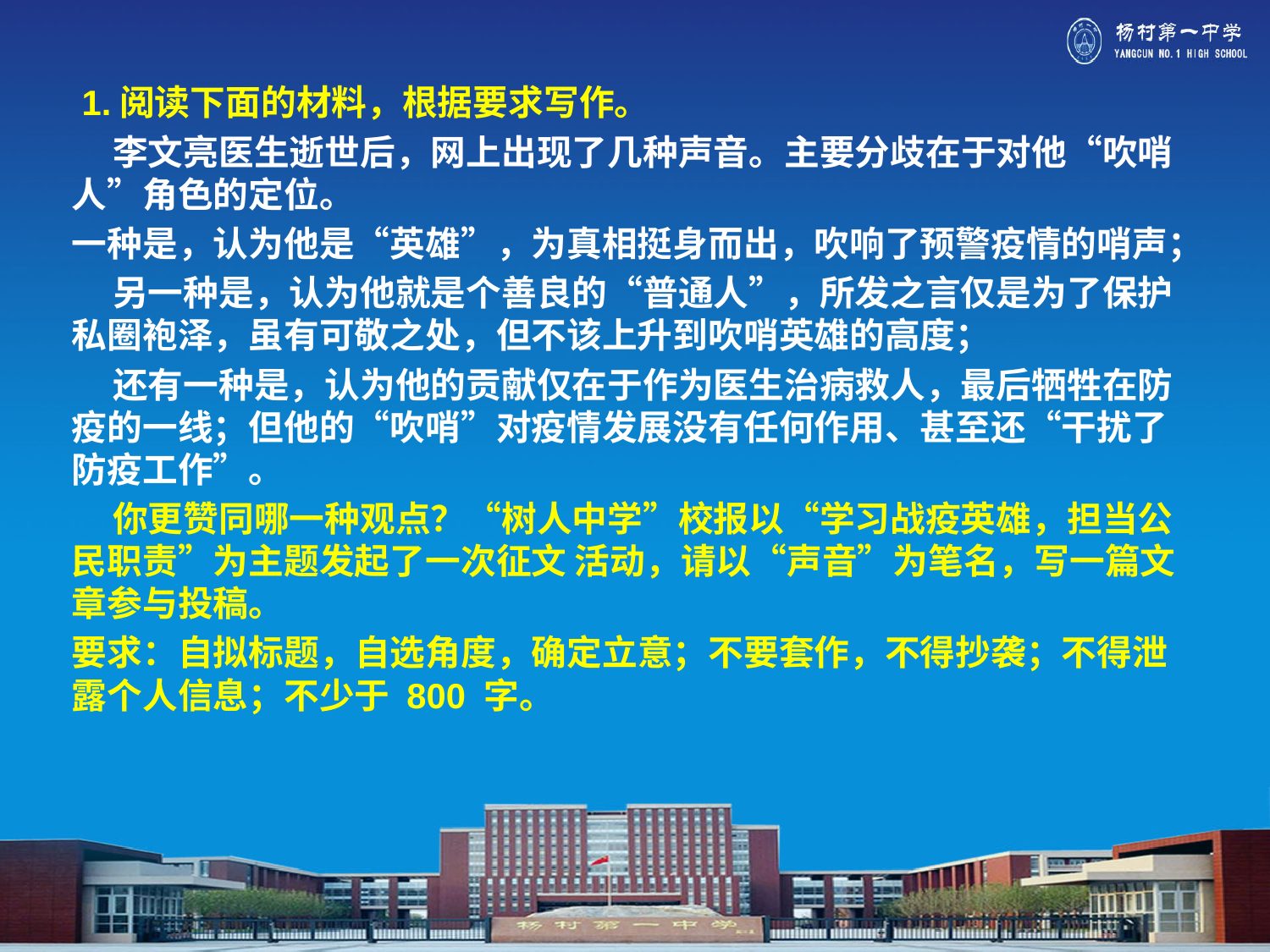

1.阅读下面的材料，根据要求写作。
    李文亮医生逝世后，网上出现了几种声音。主要分歧在于对他“吹哨人”角色的定位。
一种是，认为他是“英雄”，为真相挺身而出，吹响了预警疫情的哨声；
    另一种是，认为他就是个善良的“普通人”，所发之言仅是为了保护私圈袍泽，虽有可敬之处，但不该上升到吹哨英雄的高度；
    还有一种是，认为他的贡献仅在于作为医生治病救人，最后牺牲在防疫的一线；但他的“吹哨”对疫情发展没有任何作用、甚至还“干扰了防疫工作”。
    你更赞同哪一种观点？“树人中学”校报以“学习战疫英雄，担当公民职责”为主题发起了一次征文 活动，请以“声音”为笔名，写一篇文章参与投稿。
要求：自拟标题，自选角度，确定立意；不要套作，不得抄袭；不得泄露个人信息；不少于 800 字。